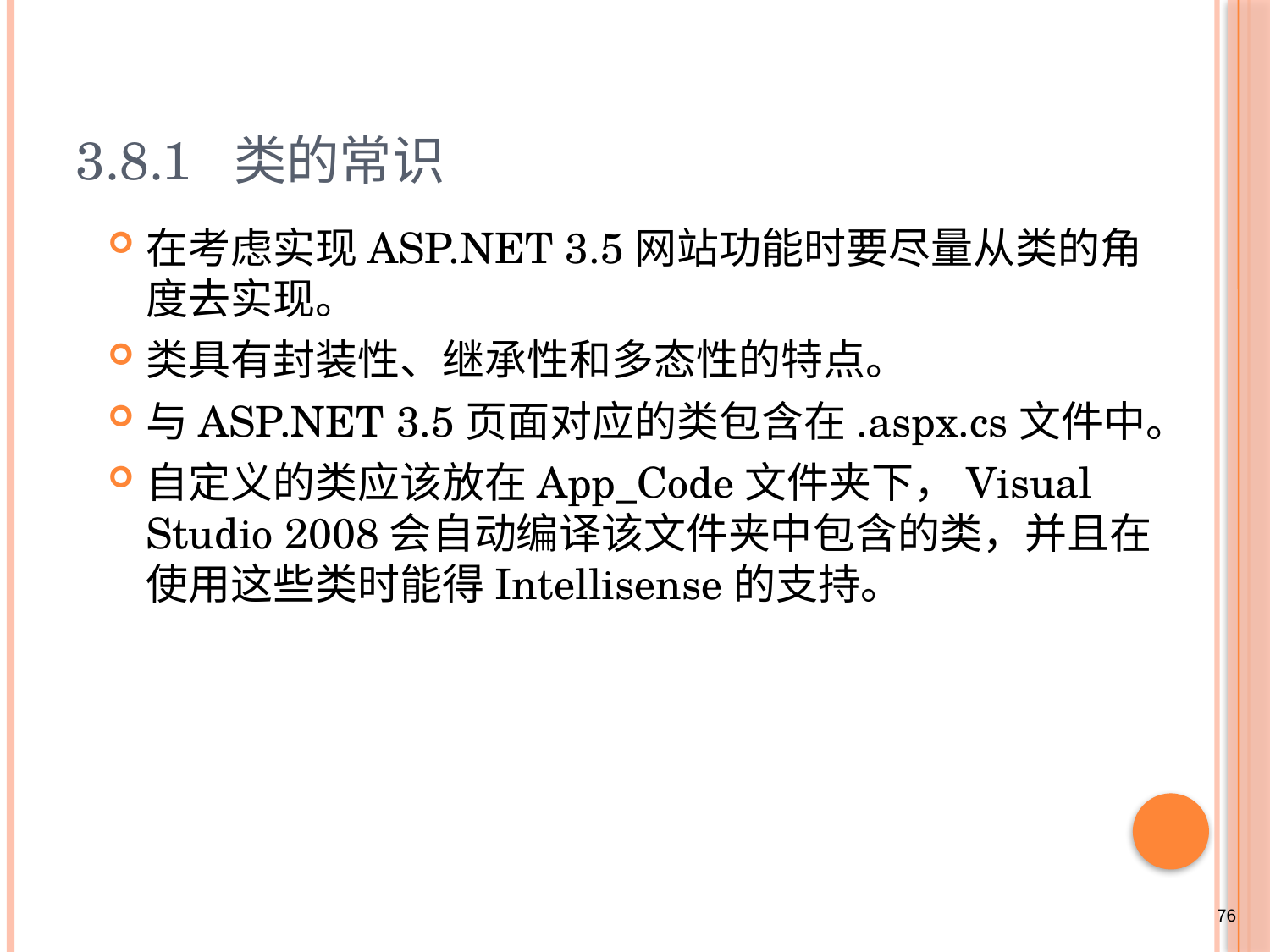

# 3.8.1  类的常识
在考虑实现ASP.NET 3.5网站功能时要尽量从类的角度去实现。
类具有封装性、继承性和多态性的特点。
与ASP.NET 3.5页面对应的类包含在.aspx.cs文件中。
自定义的类应该放在App_Code文件夹下，Visual Studio 2008会自动编译该文件夹中包含的类，并且在使用这些类时能得Intellisense的支持。
76